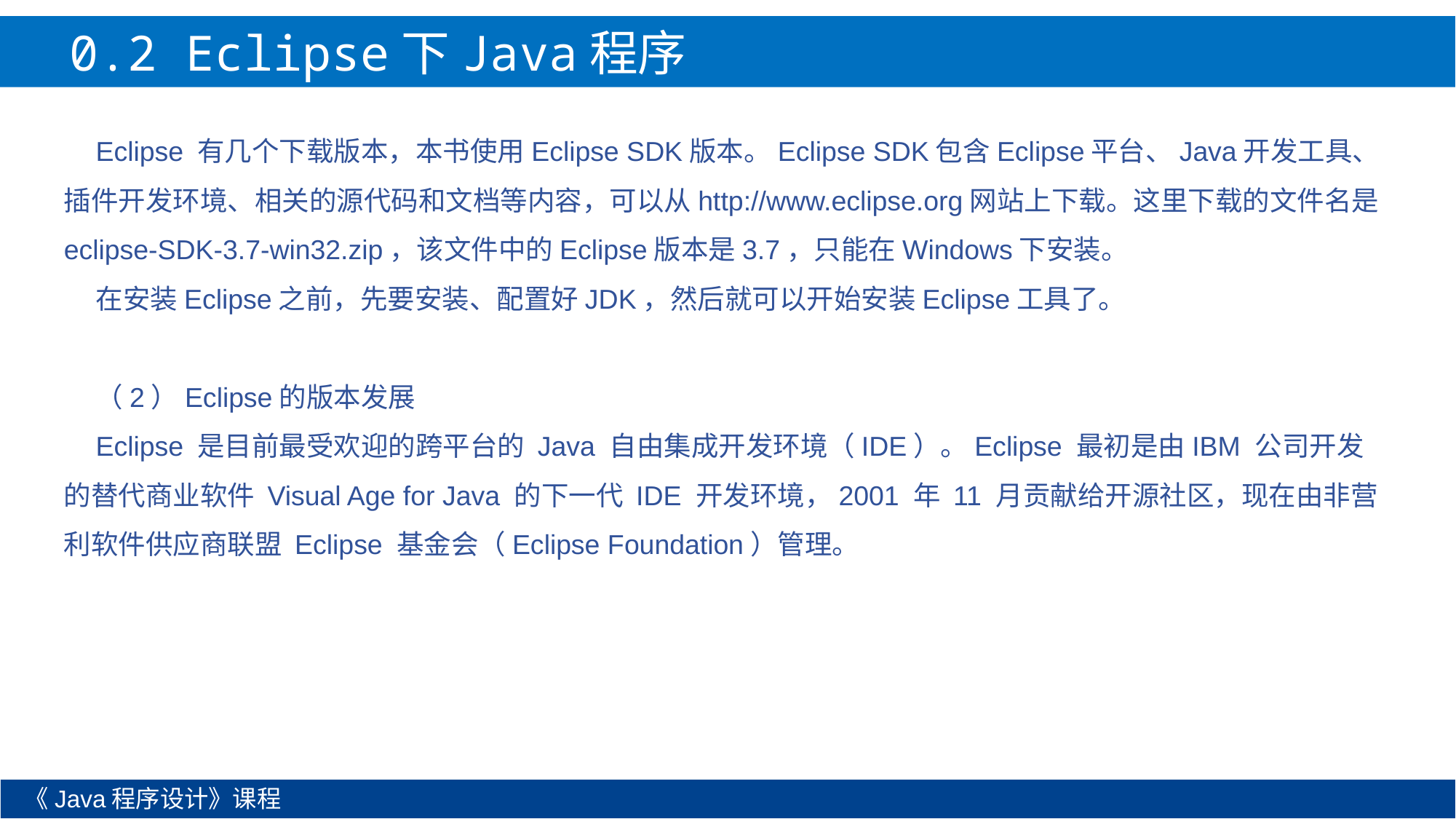

0.2 Eclipse下Java程序开发
Eclipse 有几个下载版本，本书使用Eclipse SDK版本。Eclipse SDK包含Eclipse平台、Java开发工具、插件开发环境、相关的源代码和文档等内容，可以从http://www.eclipse.org网站上下载。这里下载的文件名是eclipse-SDK-3.7-win32.zip，该文件中的Eclipse版本是3.7，只能在Windows下安装。
在安装Eclipse之前，先要安装、配置好JDK，然后就可以开始安装Eclipse工具了。

（2）Eclipse的版本发展
Eclipse 是目前最受欢迎的跨平台的 Java 自由集成开发环境（IDE）。Eclipse 最初是由IBM 公司开发的替代商业软件 Visual Age for Java 的下一代 IDE 开发环境，2001 年 11 月贡献给开源社区，现在由非营利软件供应商联盟 Eclipse 基金会（Eclipse Foundation）管理。
《Java程序设计》课程